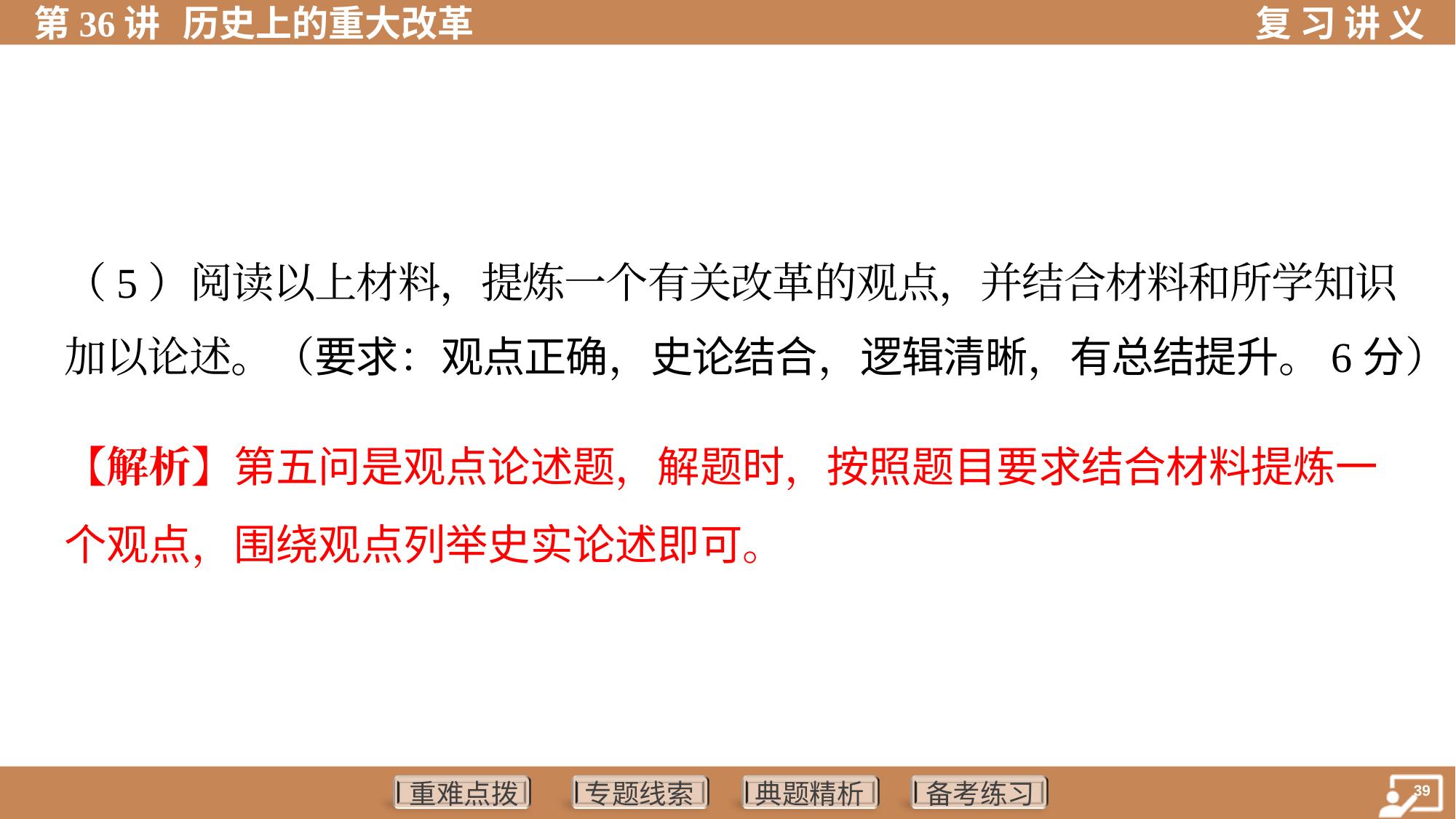

（5）阅读以上材料，提炼一个有关改革的观点，并结合材料和所学知识
加以论述。（要求：观点正确，史论结合，逻辑清晰，有总结提升。6分）
【解析】第五问是观点论述题，解题时，按照题目要求结合材料提炼一
个观点，围绕观点列举史实论述即可。